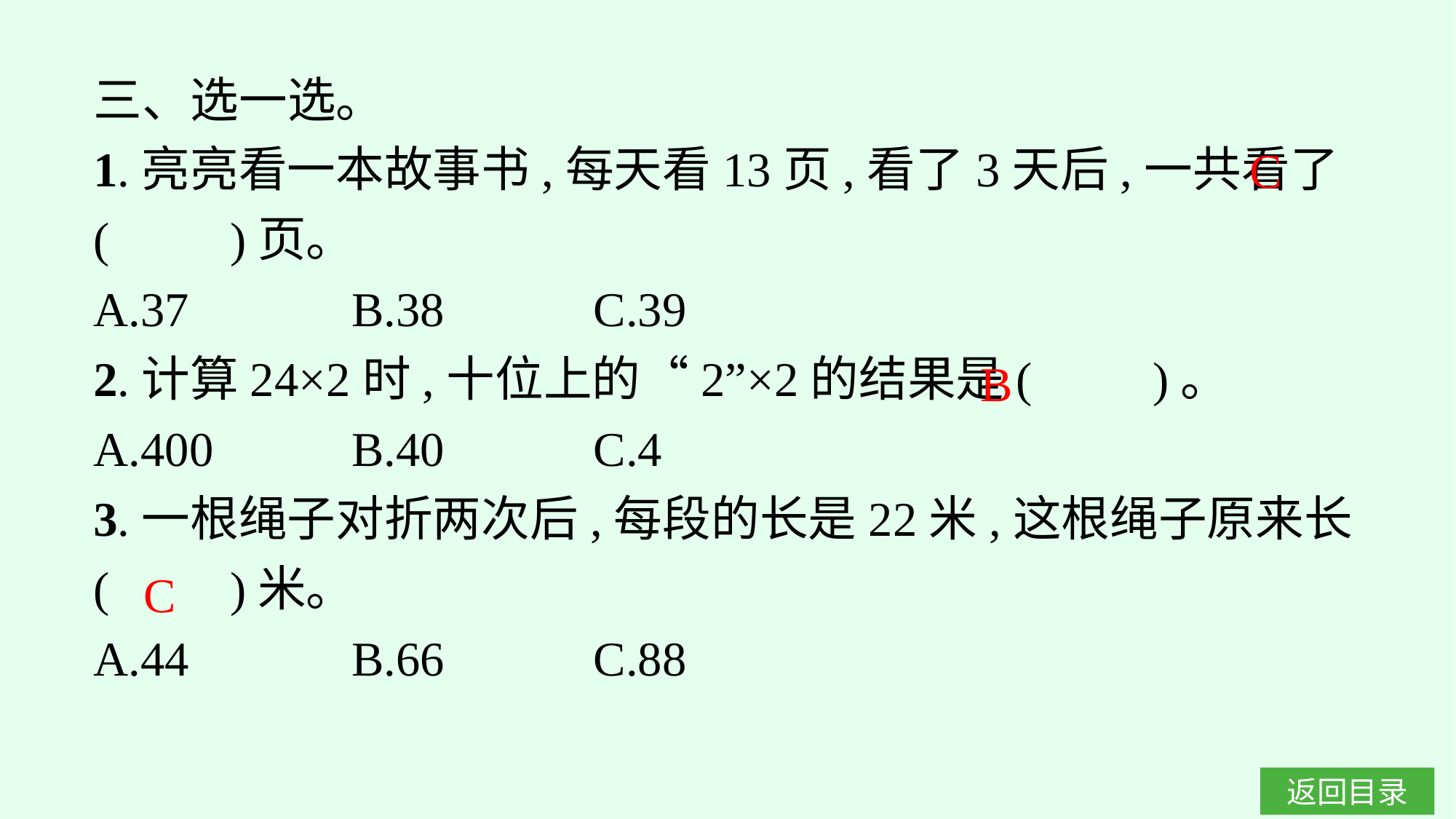

三、选一选。
1.亮亮看一本故事书,每天看13页,看了3天后,一共看了(　　)页。
A.37		B.38		C.39
2.计算24×2时,十位上的“2”×2的结果是(　　)。
A.400		B.40		C.4
3.一根绳子对折两次后,每段的长是22米,这根绳子原来长(　　)米。
A.44		B.66		C.88
C
B
C